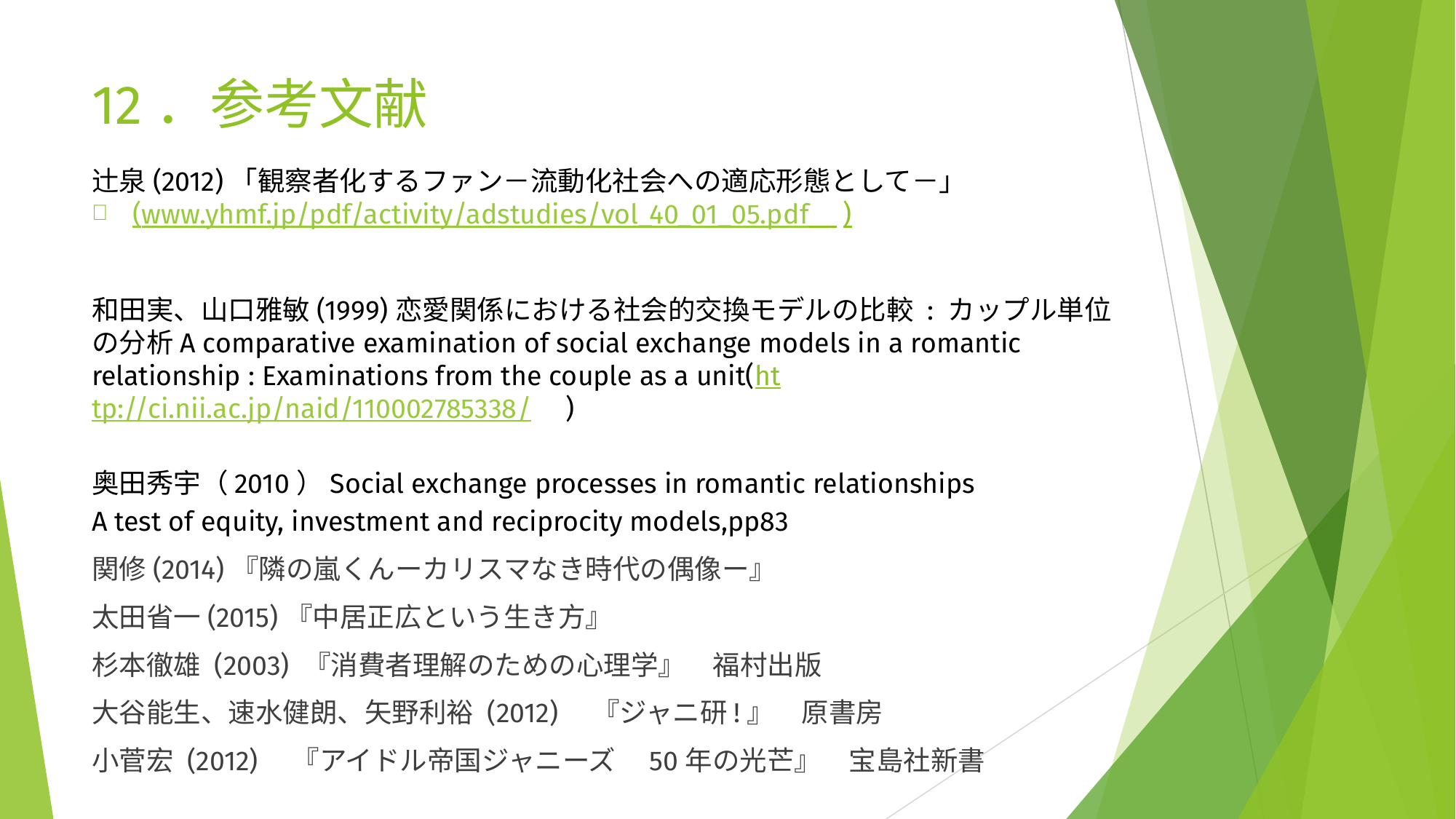

# 12．参考文献
辻泉(2012)「観察者化するファン－流動化社会への適応形態として－」
(www.yhmf.jp/pdf/activity/adstudies/vol_40_01_05.pdf　)

和田実、山口雅敏(1999)恋愛関係における社会的交換モデルの比較 : カップル単位の分析A comparative examination of social exchange models in a romantic relationship : Examinations from the couple as a unit(http://ci.nii.ac.jp/naid/110002785338/　)

奥田秀宇（2010）Social exchange processes in romantic relationships
A test of equity, investment and reciprocity models,pp83
関修(2014)『隣の嵐くんーカリスマなき時代の偶像ー』
太田省一(2015)『中居正広という生き方』
杉本徹雄 (2003) 『消費者理解のための心理学』　福村出版
大谷能生、速水健朗、矢野利裕 (2012)　『ジャニ研!』　原書房
小菅宏 (2012)　『アイドル帝国ジャニーズ　50年の光芒』　宝島社新書